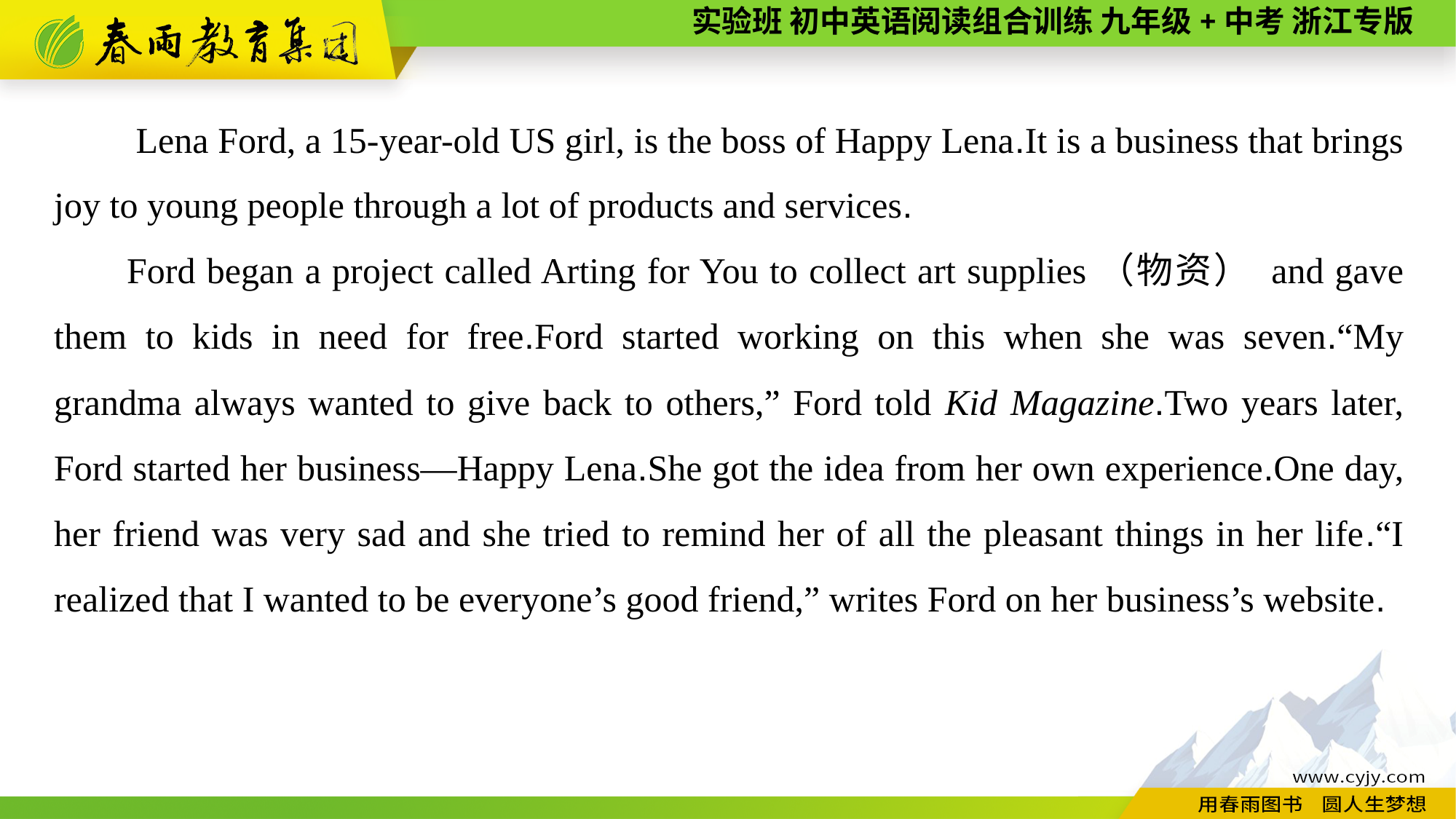

Lena Ford, a 15-year-old US girl, is the boss of Happy Lena.It is a business that brings joy to young people through a lot of products and services.
Ford began a project called Arting for You to collect art supplies（物资） and gave them to kids in need for free.Ford started working on this when she was seven.“My grandma always wanted to give back to others,” Ford told Kid Magazine.Two years later, Ford started her business—Happy Lena.She got the idea from her own experience.One day, her friend was very sad and she tried to remind her of all the pleasant things in her life.“I realized that I wanted to be everyone’s good friend,” writes Ford on her business’s website.